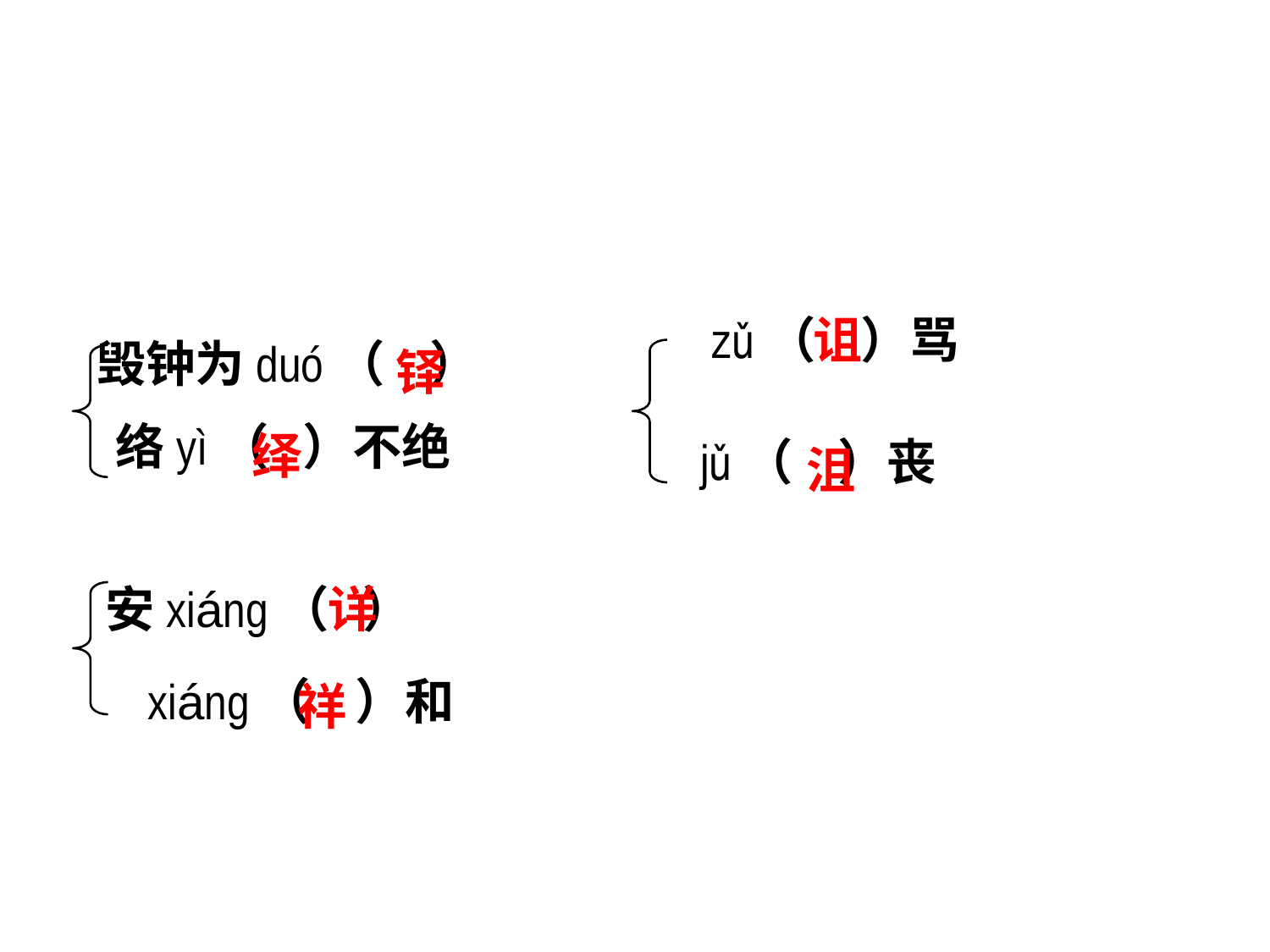

zǔ（    ）骂
诅
  毁钟为duó（    ）
铎

 络yì（   ）不绝
绎
 jǔ（    ）丧
沮
 安xiáng（   ）
详

 xiáng（    ）和
祥